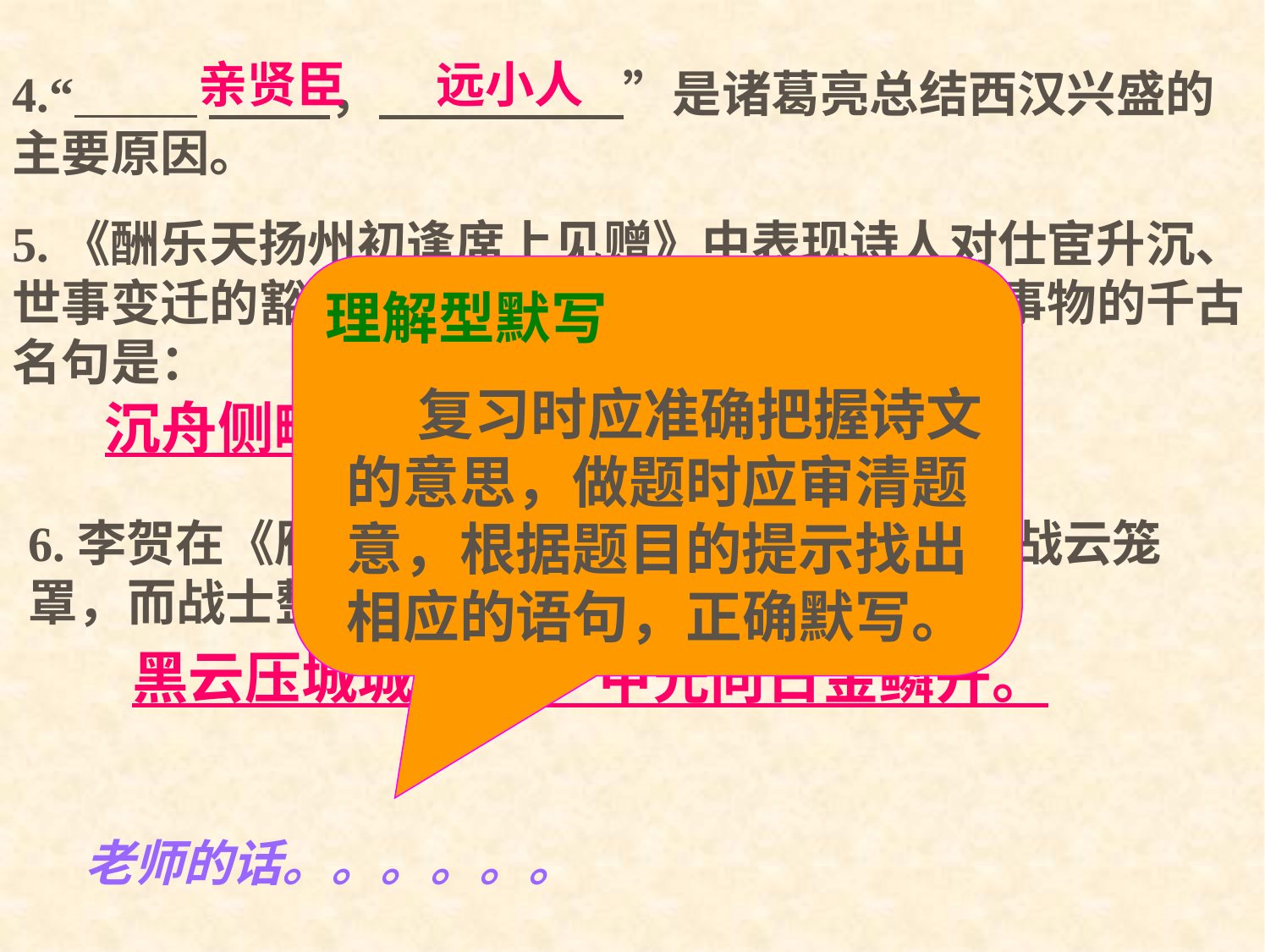

亲贤臣        远小人
4.“          　　  ，     　　        ”是诸葛亮总结西汉兴盛的主要原因。

5.《酬乐天扬州初逢席上见赠》中表现诗人对仕宦升沉、世事变迁的豁达胸襟，揭示新事物必将取代旧事物的千古名句是：
理解型默写
        复习时应准确把握诗文的意思，做题时应审清题意，根据题目的提示找出相应的语句，正确默写。
沉舟侧畔千帆过，病树前头万木春。
6.李贺在《雁门太守行》中写敌人兵临城下，战云笼
罩，而战士整装待发，士气旺盛的诗句是：
黑云压城城欲摧， 甲光向日金鳞开。
老师的话。。。。。。